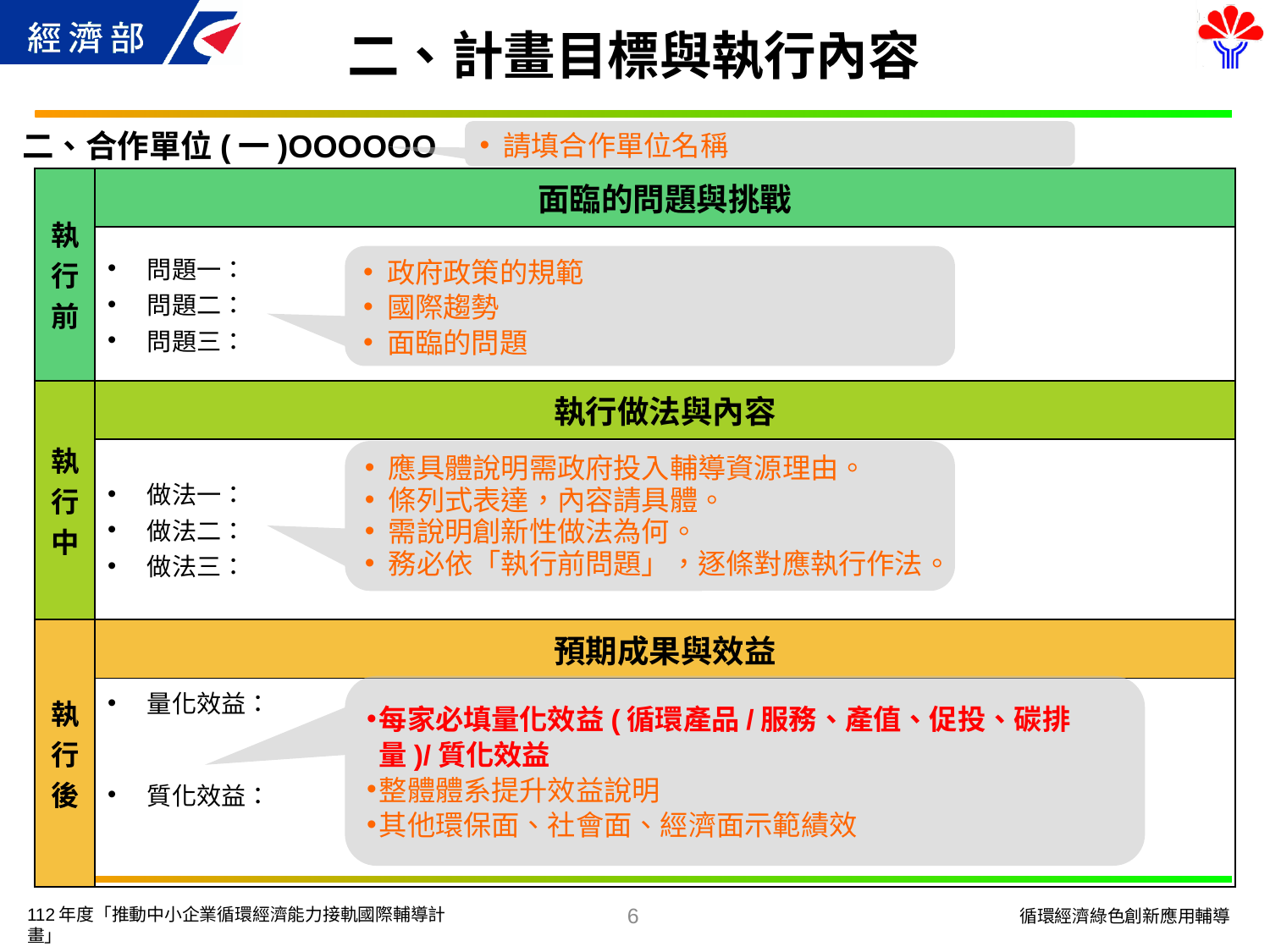

# 二、計畫目標與執行內容
二、合作單位(一)OOOOOO
請填合作單位名稱
| 執行前 | 面臨的問題與挑戰 |
| --- | --- |
|  | 問題一： 問題二： 問題三： |
| 執行中 | 執行做法與內容 |
|  | 做法一： 做法二： 做法三： |
| 執行後 | 預期成果與效益 |
|  | 量化效益： 質化效益： |
政府政策的規範
國際趨勢
面臨的問題
應具體說明需政府投入輔導資源理由。
條列式表達，內容請具體。
需說明創新性做法為何。
務必依「執行前問題」，逐條對應執行作法。
每家必填量化效益(循環產品/服務、產值、促投、碳排量)/質化效益
整體體系提升效益說明
其他環保面、社會面、經濟面示範績效
6